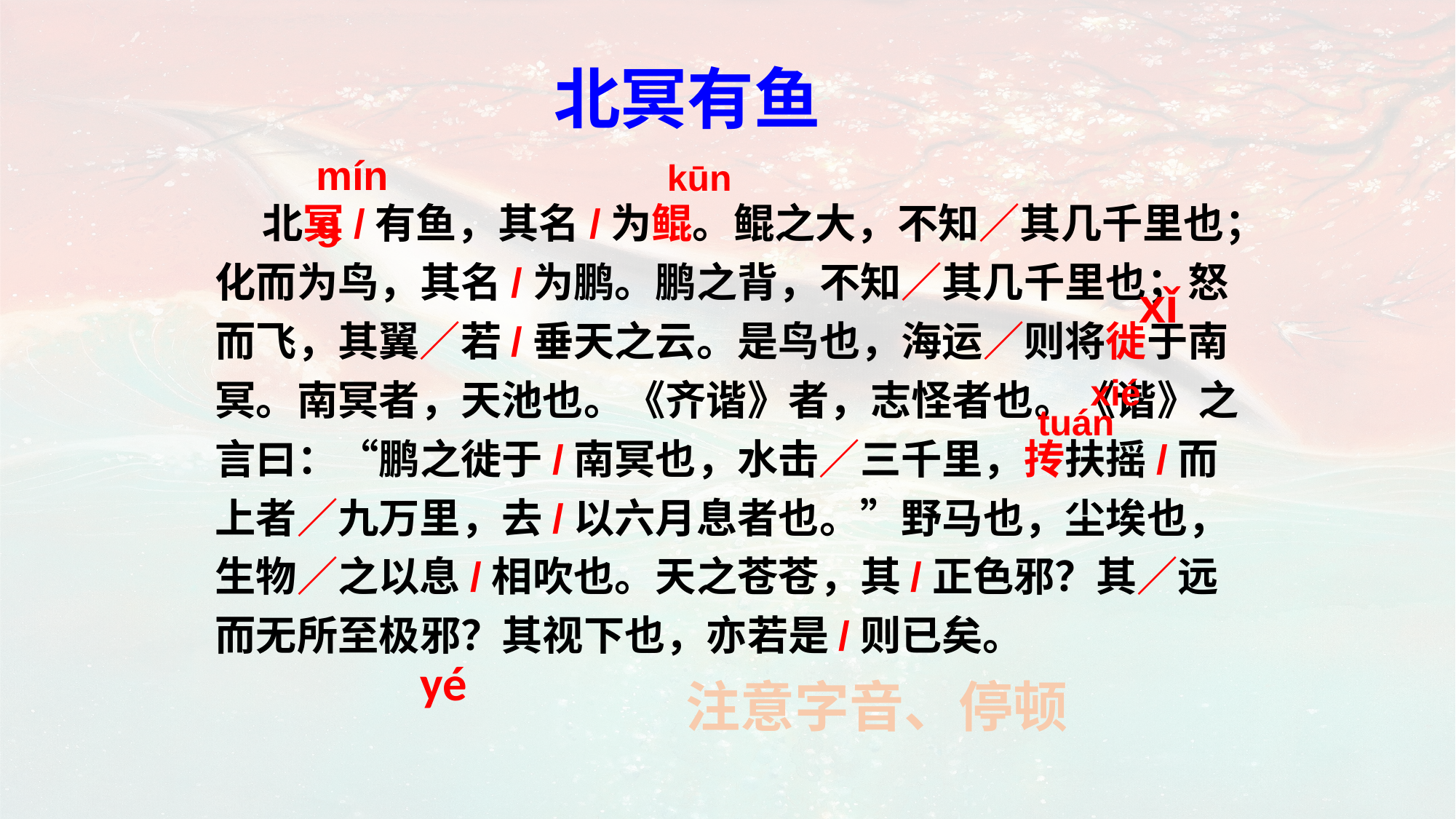

北冥有鱼
míng
kūn
    北冥/有鱼，其名/为鲲。鲲之大，不知∕其几千里也；化而为鸟，其名/为鹏。鹏之背，不知∕其几千里也；怒而飞，其翼∕若/垂天之云。是鸟也，海运∕则将徙于南冥。南冥者，天池也。《齐谐》者，志怪者也。《谐》之言曰：“鹏之徙于/南冥也，水击∕三千里，抟扶摇/而上者∕九万里，去/以六月息者也。”野马也，尘埃也，生物∕之以息/相吹也。天之苍苍，其/正色邪？其∕远而无所至极邪？其视下也，亦若是/则已矣。

xǐ
xié
tuán
yé
注意字音、停顿